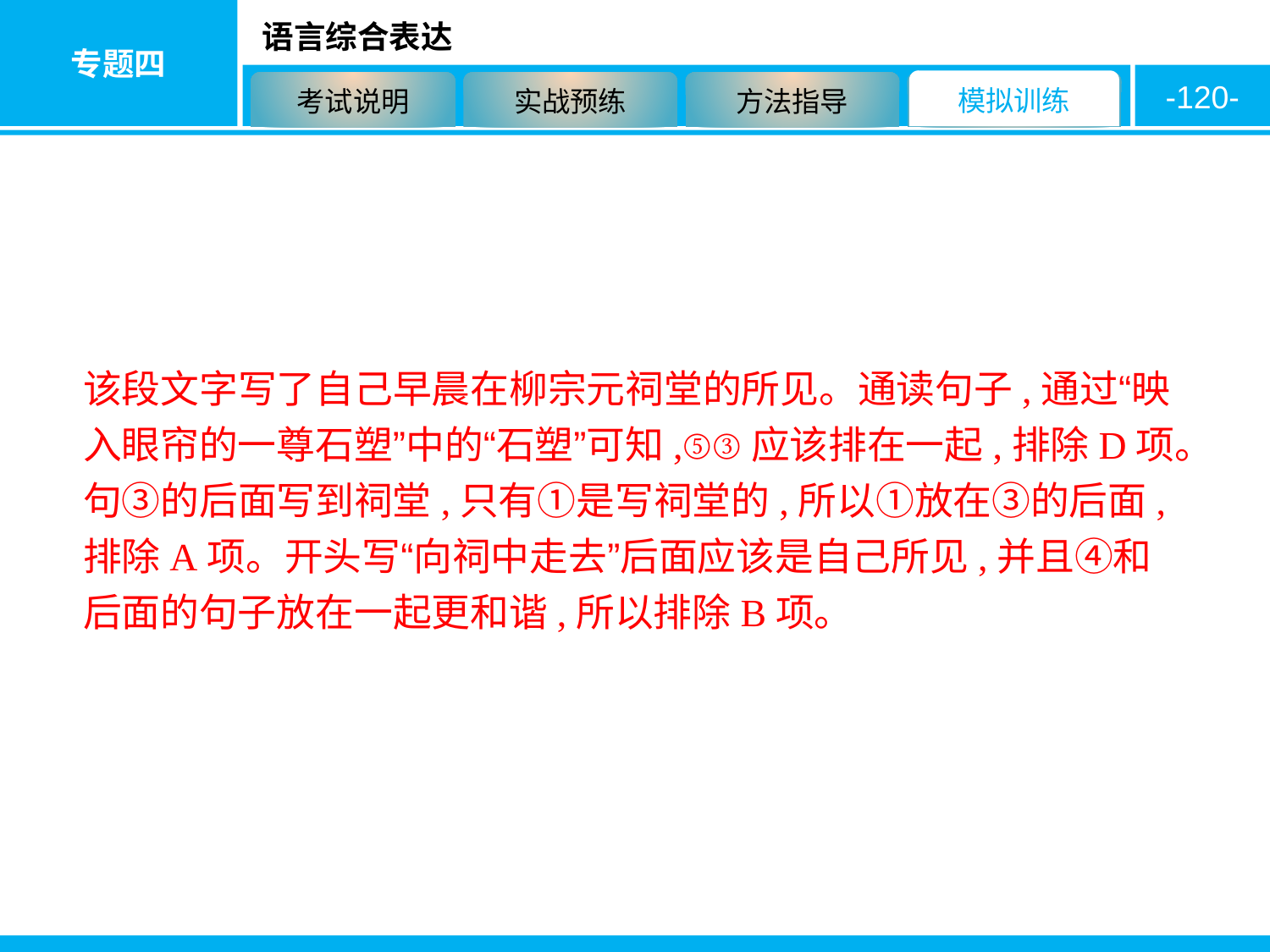

-120-
该段文字写了自己早晨在柳宗元祠堂的所见。通读句子,通过“映入眼帘的一尊石塑”中的“石塑”可知,⑤③应该排在一起,排除D项。句③的后面写到祠堂,只有①是写祠堂的,所以①放在③的后面,排除A项。开头写“向祠中走去”后面应该是自己所见,并且④和后面的句子放在一起更和谐,所以排除B项。